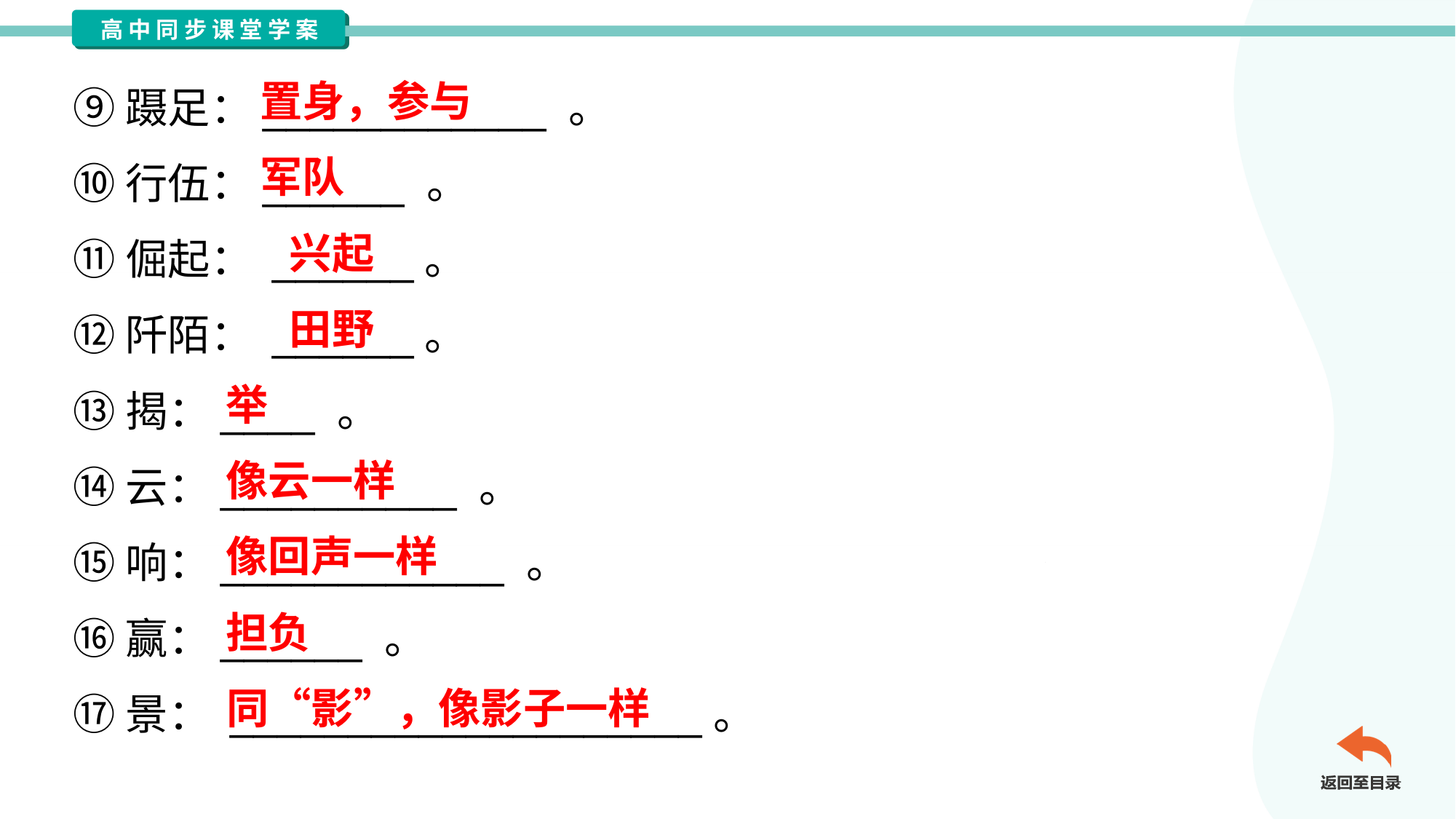

置身，参与
⑨蹑足：____________ 。
⑩行伍：______ 。
⑪倔起： ______。
⑫阡陌： ______。
⑬揭：____ 。
⑭云：__________ 。
⑮响：____________ 。
⑯赢：______ 。
⑰景： ____________________。
军队
兴起
田野
举
像云一样
像回声一样
担负
同“影”，像影子一样